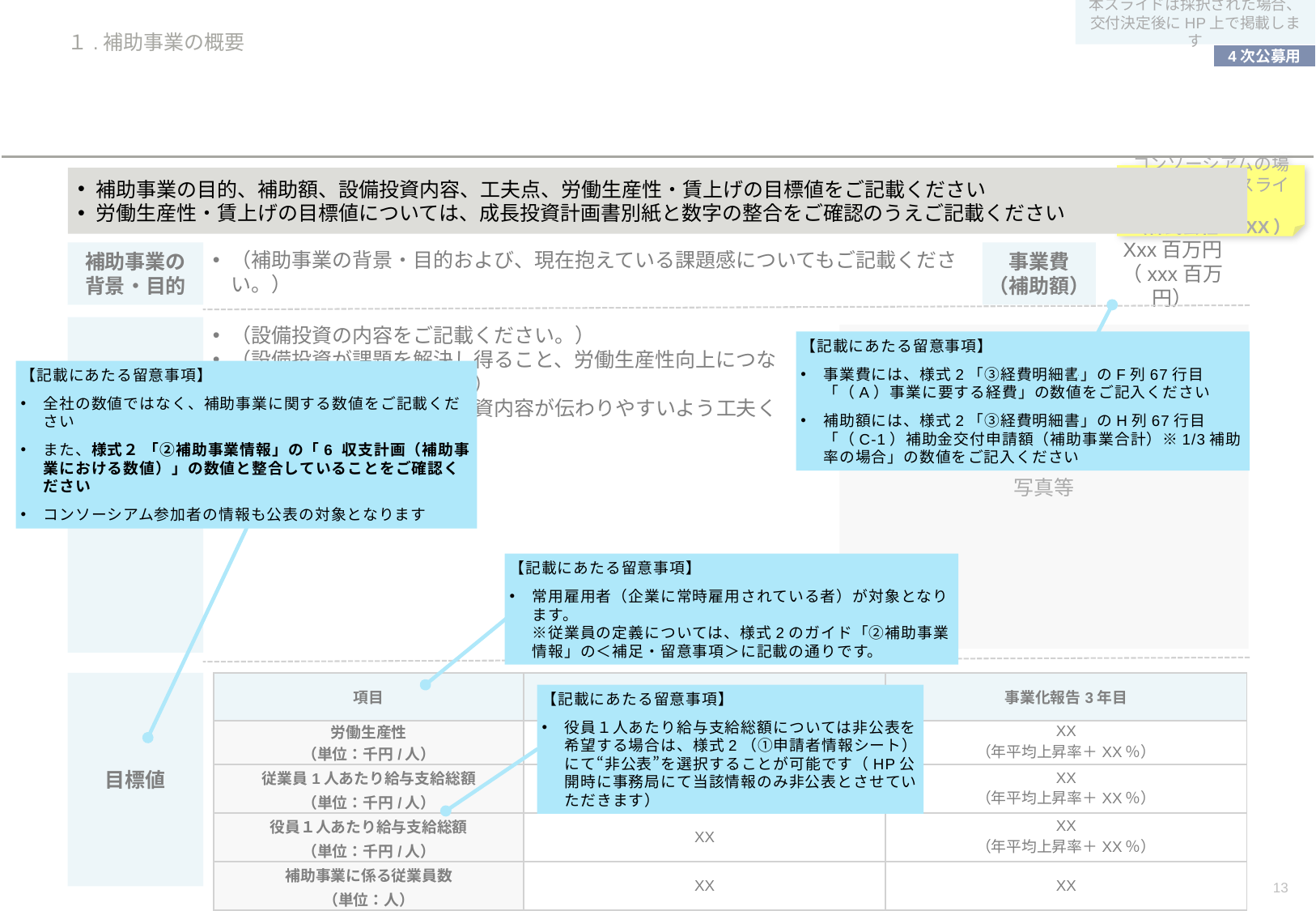

本スライドは採択された場合、交付決定後にHP上で掲載します
# １.補助事業の概要

コンソーシアムの場合、各社毎にスライド作成
（株式会社XXXX）
補助事業の目的、補助額、設備投資内容、工夫点、労働生産性・賃上げの目標値をご記載ください
労働生産性・賃上げの目標値については、成長投資計画書別紙と数字の整合をご確認のうえご記載ください
補助事業の背景・目的
事業費
（補助額）
Xxx百万円
（xxx百万円）
（補助事業の背景・目的および、現在抱えている課題感についてもご記載ください。）
設備投資の
内容
（設備投資の内容をご記載ください。）
（設備投資が課題を解決し得ること、労働生産性向上につながる点もご記載ください。）
（写真等を活用し、設備投資内容が伝わりやすいよう工夫ください。）
写真等
【記載にあたる留意事項】
事業費には、様式2「③経費明細書」のF列67行目「（A）事業に要する経費」の数値をご記入ください
補助額には、様式2「③経費明細書」のH列67行目「（C-1）補助金交付申請額（補助事業合計）※1/3補助率の場合」の数値をご記入ください
【記載にあたる留意事項】
全社の数値ではなく、補助事業に関する数値をご記載ください
また、様式２ 「②補助事業情報」の「6 収支計画（補助事業における数値）」の数値と整合していることをご確認ください
コンソーシアム参加者の情報も公表の対象となります
【記載にあたる留意事項】
常用雇用者（企業に常時雇用されている者）が対象となります。
※従業員の定義については、様式2のガイド「②補助事業情報」の＜補足・留意事項＞に記載の通りです。
| 項目 | 基準年度 | 事業化報告3年目 |
| --- | --- | --- |
| 労働生産性 （単位：千円/人） | XX | XX （年平均上昇率＋XX％） |
| 従業員1人あたり給与支給総額 （単位：千円/人） | XX | XX （年平均上昇率＋XX％） |
| 役員１人あたり給与支給総額 （単位：千円/人） | XX | XX （年平均上昇率＋XX％） |
| 補助事業に係る従業員数 （単位：人） | XX | XX |
目標値
【記載にあたる留意事項】
役員１人あたり給与支給総額については非公表を希望する場合は、様式2（①申請者情報シート）にて“非公表”を選択することが可能です（HP公開時に事務局にて当該情報のみ非公表とさせていただきます）